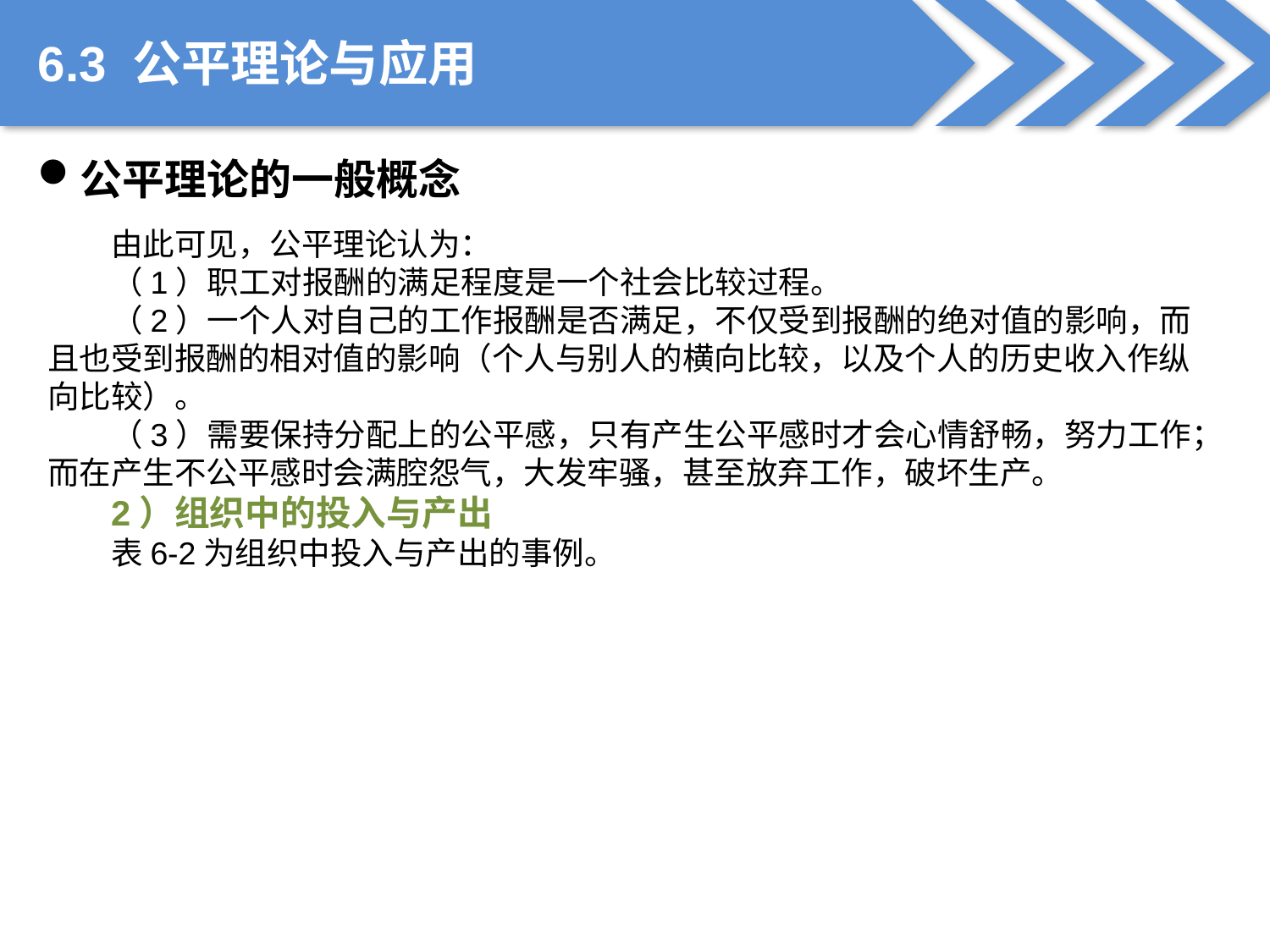

6.3 公平理论与应用
公平理论的一般概念
由此可见，公平理论认为：
（1）职工对报酬的满足程度是一个社会比较过程。
（2）一个人对自己的工作报酬是否满足，不仅受到报酬的绝对值的影响，而且也受到报酬的相对值的影响（个人与别人的横向比较，以及个人的历史收入作纵向比较）。
（3）需要保持分配上的公平感，只有产生公平感时才会心情舒畅，努力工作；而在产生不公平感时会满腔怨气，大发牢骚，甚至放弃工作，破坏生产。
2）组织中的投入与产出
表6-2为组织中投入与产出的事例。